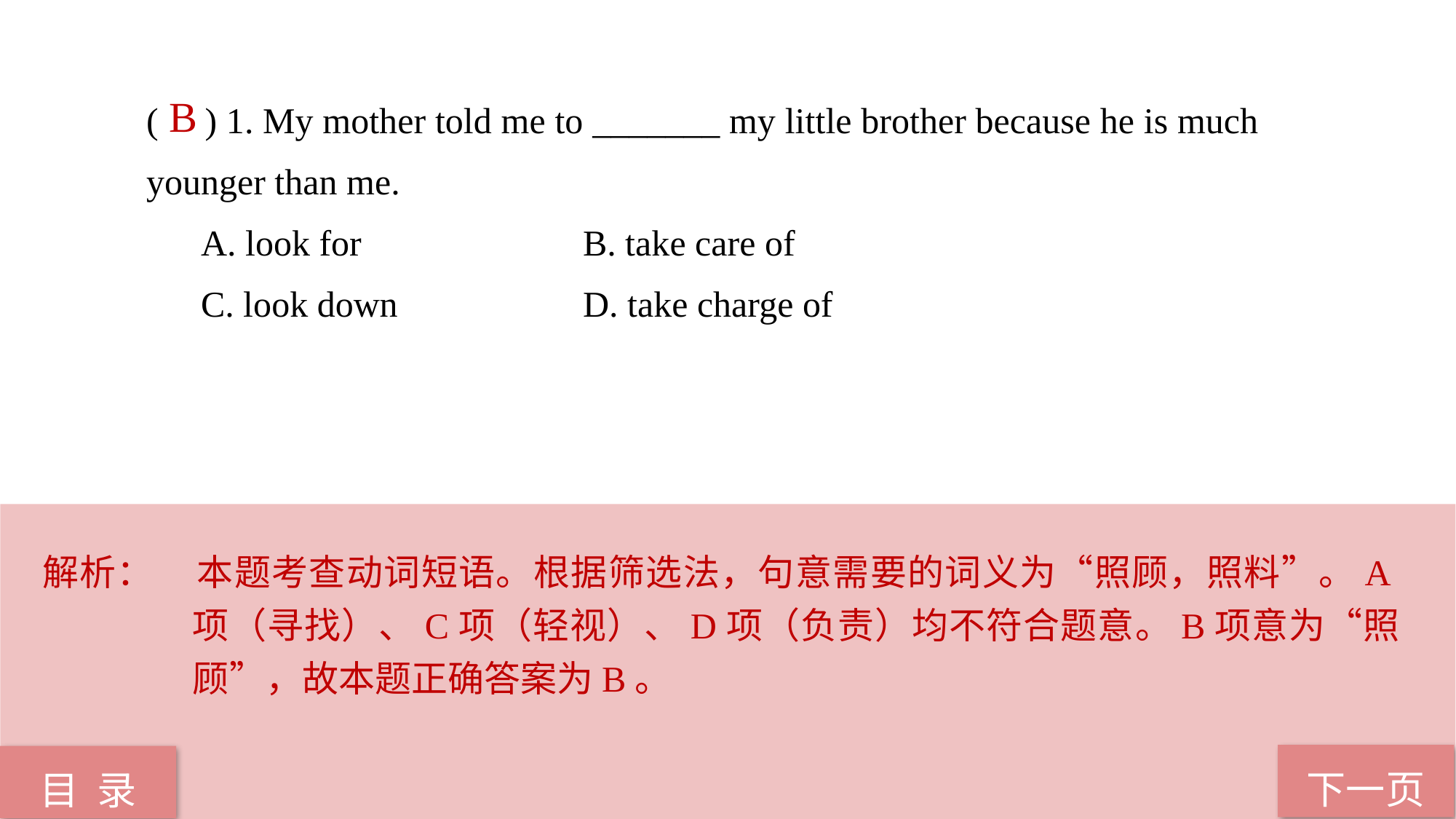

(     ) 1. My mother told me to _______ my little brother because he is much 	younger than me.
A. look for 		B. take care of
C. look down 		D. take charge of
  B
解析：	本题考查动词短语。根据筛选法，句意需要的词义为“照顾，照料”。A项（寻找）、C项（轻视）、D项（负责）均不符合题意。B项意为“照顾”，故本题正确答案为B。